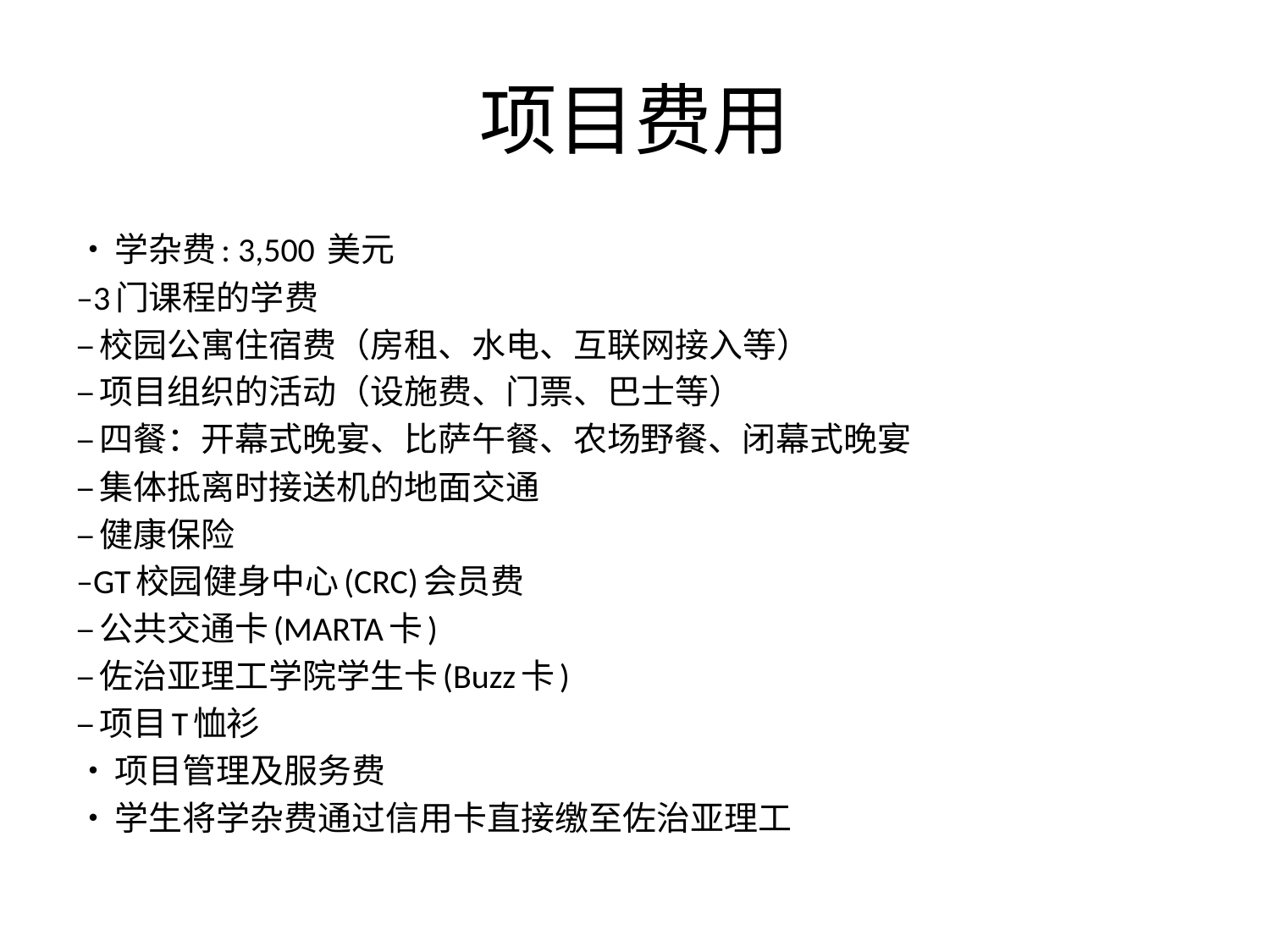

# 项目费用
•学杂费: 3,500 美元
–3门课程的学费
–校园公寓住宿费（房租、水电、互联网接入等）
–项目组织的活动（设施费、门票、巴士等）
–四餐：开幕式晚宴、比萨午餐、农场野餐、闭幕式晚宴
–集体抵离时接送机的地面交通
–健康保险
–GT校园健身中心(CRC)会员费
–公共交通卡(MARTA卡)
–佐治亚理工学院学生卡(Buzz卡)
–项目T恤衫
•项目管理及服务费
•学生将学杂费通过信用卡直接缴至佐治亚理工